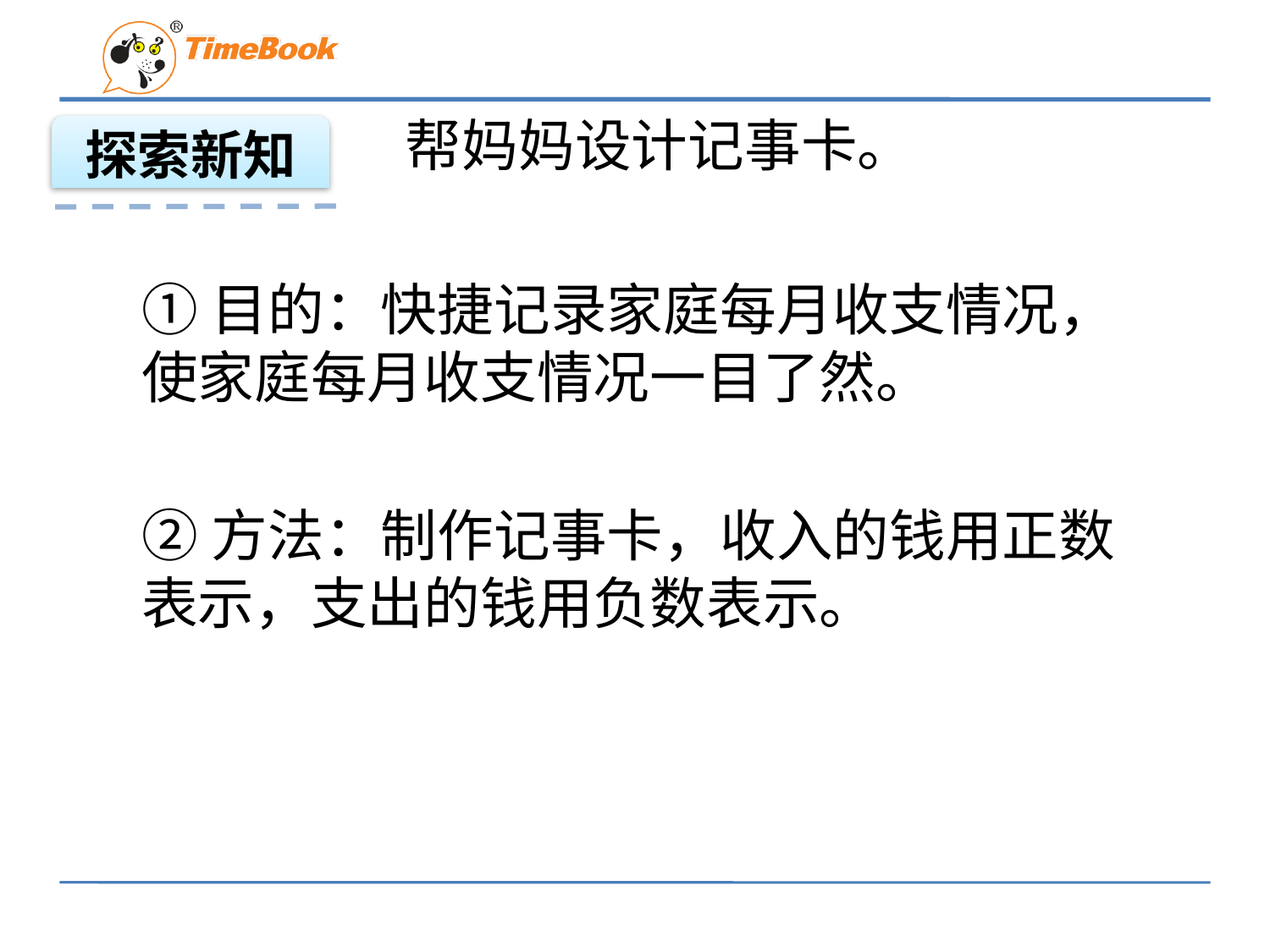

# 帮妈妈设计记事卡。
探索新知
①目的：快捷记录家庭每月收支情况，使家庭每月收支情况一目了然。

②方法：制作记事卡，收入的钱用正数表示，支出的钱用负数表示。